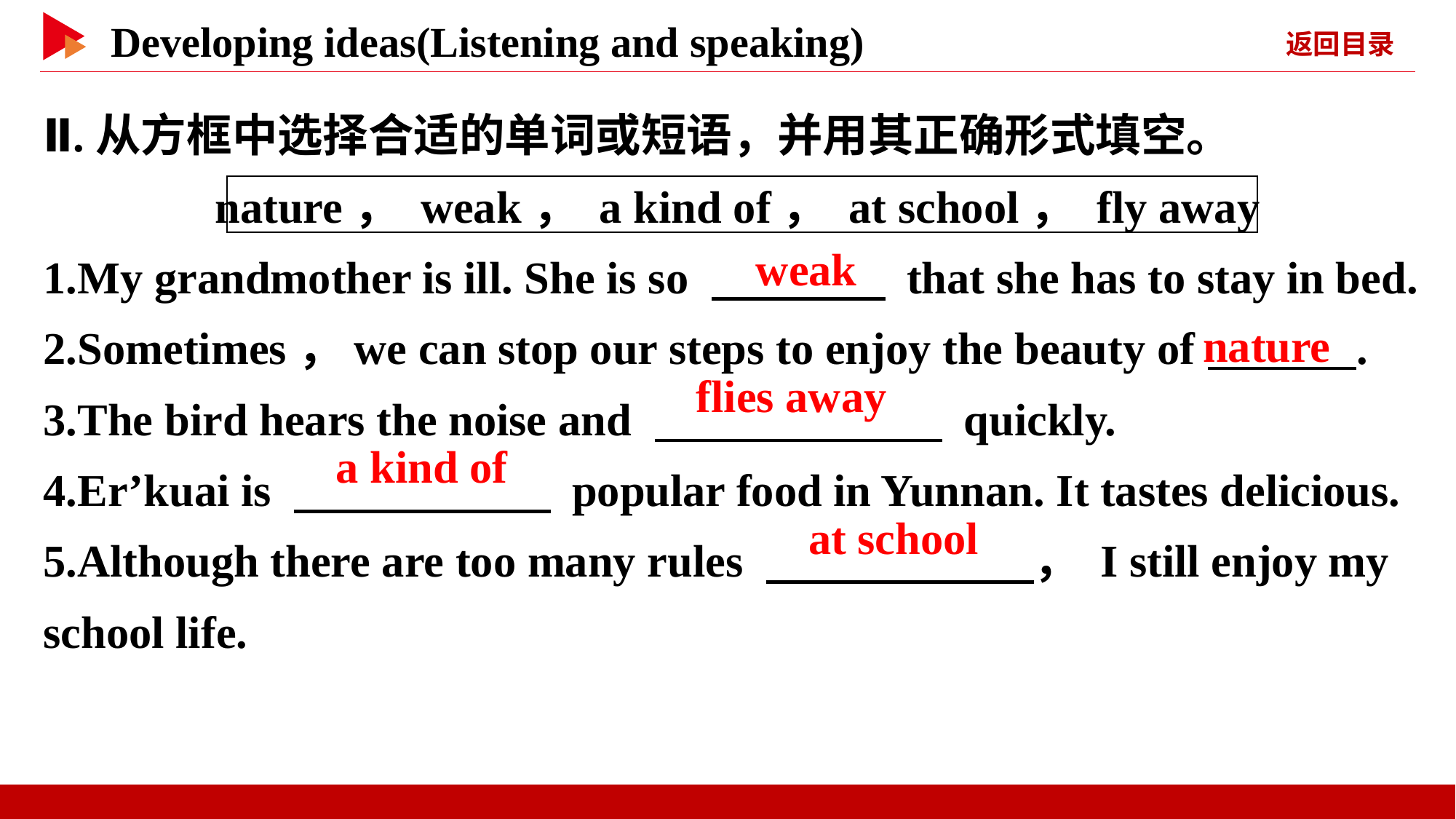

Ⅱ.从方框中选择合适的单词或短语，并用其正确形式填空。
nature， weak， a kind of， at school， fly away
1.My grandmother is ill. She is so 　        　 that she has to stay in bed.
2.Sometimes，we can stop our steps to enjoy the beauty of              .
3.The bird hears the noise and 　                   　 quickly.
4.Er’kuai is 　                　 popular food in Yunnan. It tastes delicious.
5.Although there are too many rules 　                 　， I still enjoy my school life.

　weak
nature
　flies away
　a kind of
　at school